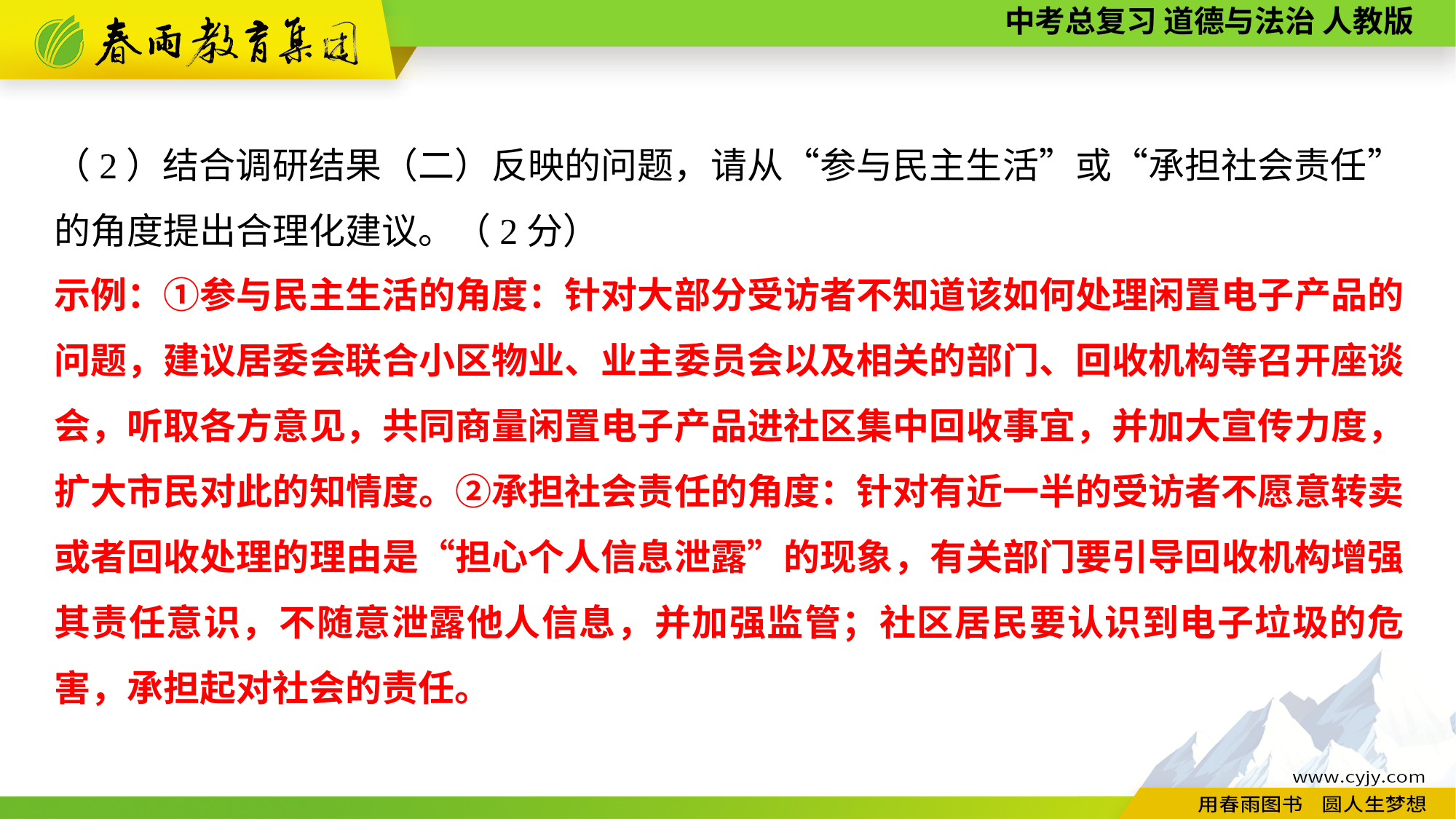

（2）结合调研结果（二）反映的问题，请从“参与民主生活”或“承担社会责任”的角度提出合理化建议。（2分）
示例：①参与民主生活的角度：针对大部分受访者不知道该如何处理闲置电子产品的问题，建议居委会联合小区物业、业主委员会以及相关的部门、回收机构等召开座谈会，听取各方意见，共同商量闲置电子产品进社区集中回收事宜，并加大宣传力度，扩大市民对此的知情度。②承担社会责任的角度：针对有近一半的受访者不愿意转卖或者回收处理的理由是“担心个人信息泄露”的现象，有关部门要引导回收机构增强其责任意识，不随意泄露他人信息，并加强监管；社区居民要认识到电子垃圾的危害，承担起对社会的责任。